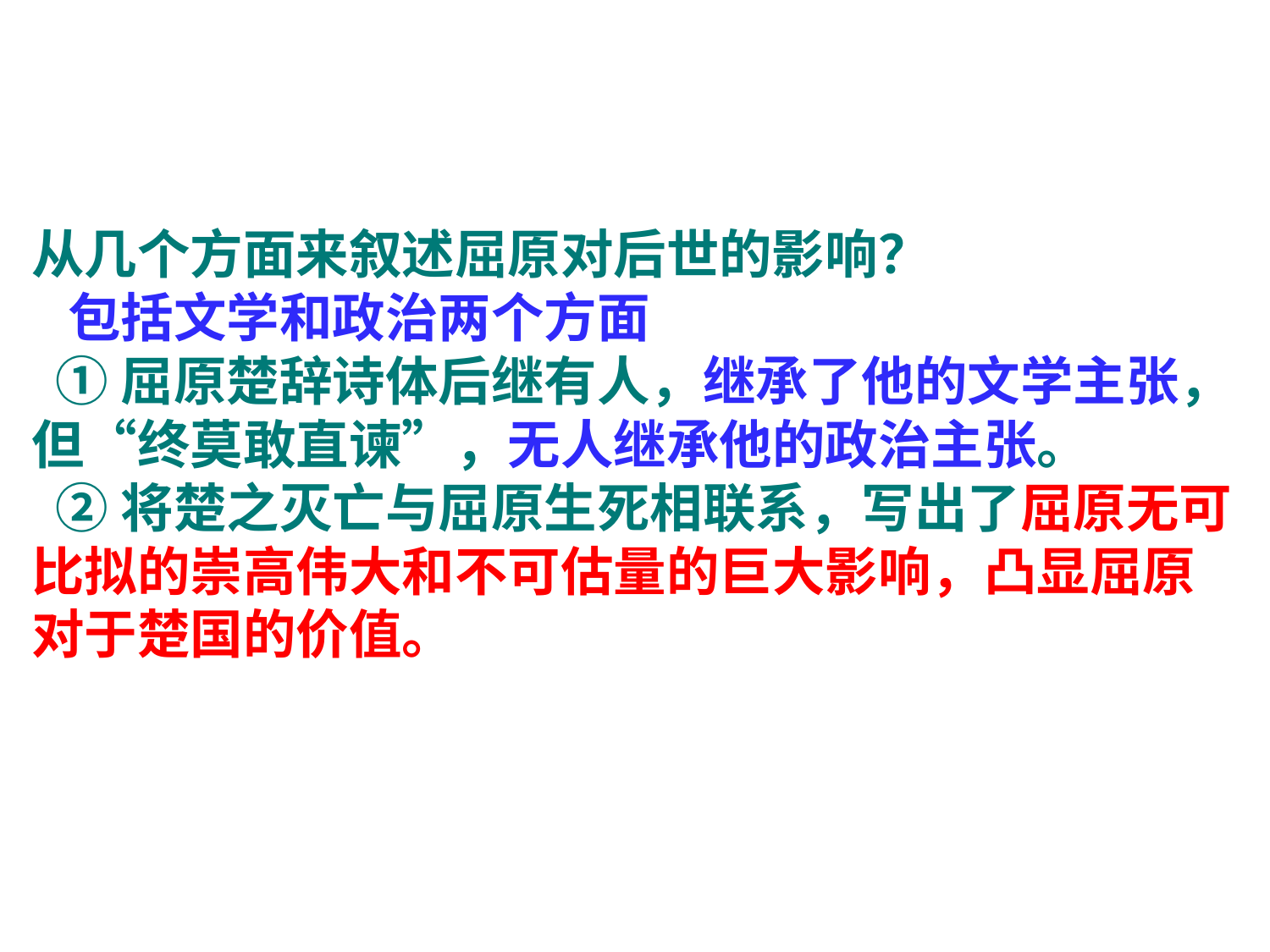

从几个方面来叙述屈原对后世的影响？
  包括文学和政治两个方面
  ①屈原楚辞诗体后继有人，继承了他的文学主张，但“终莫敢直谏”，无人继承他的政治主张。
  ②将楚之灭亡与屈原生死相联系，写出了屈原无可比拟的崇高伟大和不可估量的巨大影响，凸显屈原对于楚国的价值。